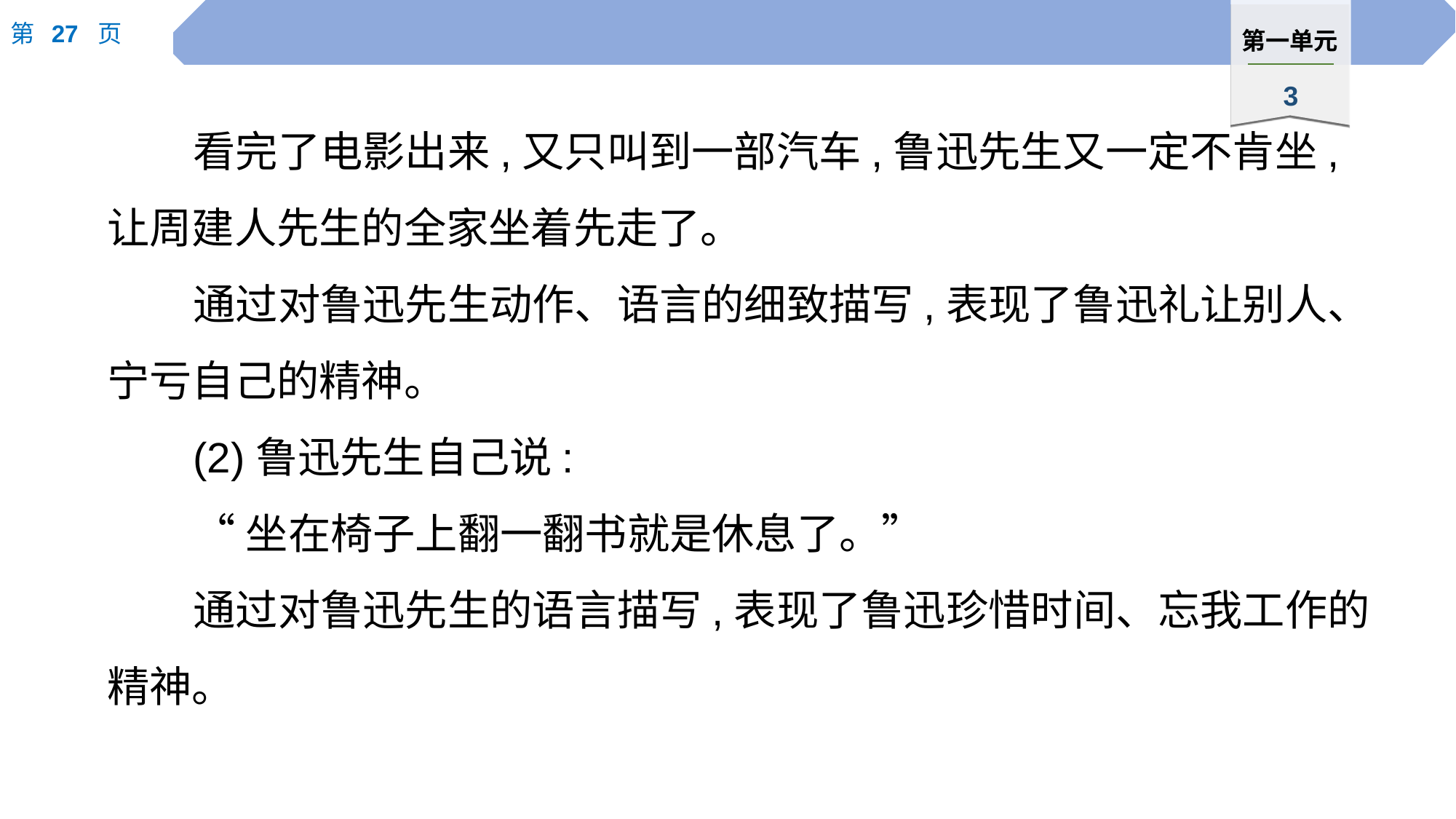

看完了电影出来,又只叫到一部汽车,鲁迅先生又一定不肯坐,让周建人先生的全家坐着先走了。
通过对鲁迅先生动作、语言的细致描写,表现了鲁迅礼让别人、宁亏自己的精神。
(2)鲁迅先生自己说:
“坐在椅子上翻一翻书就是休息了。”
通过对鲁迅先生的语言描写,表现了鲁迅珍惜时间、忘我工作的精神。